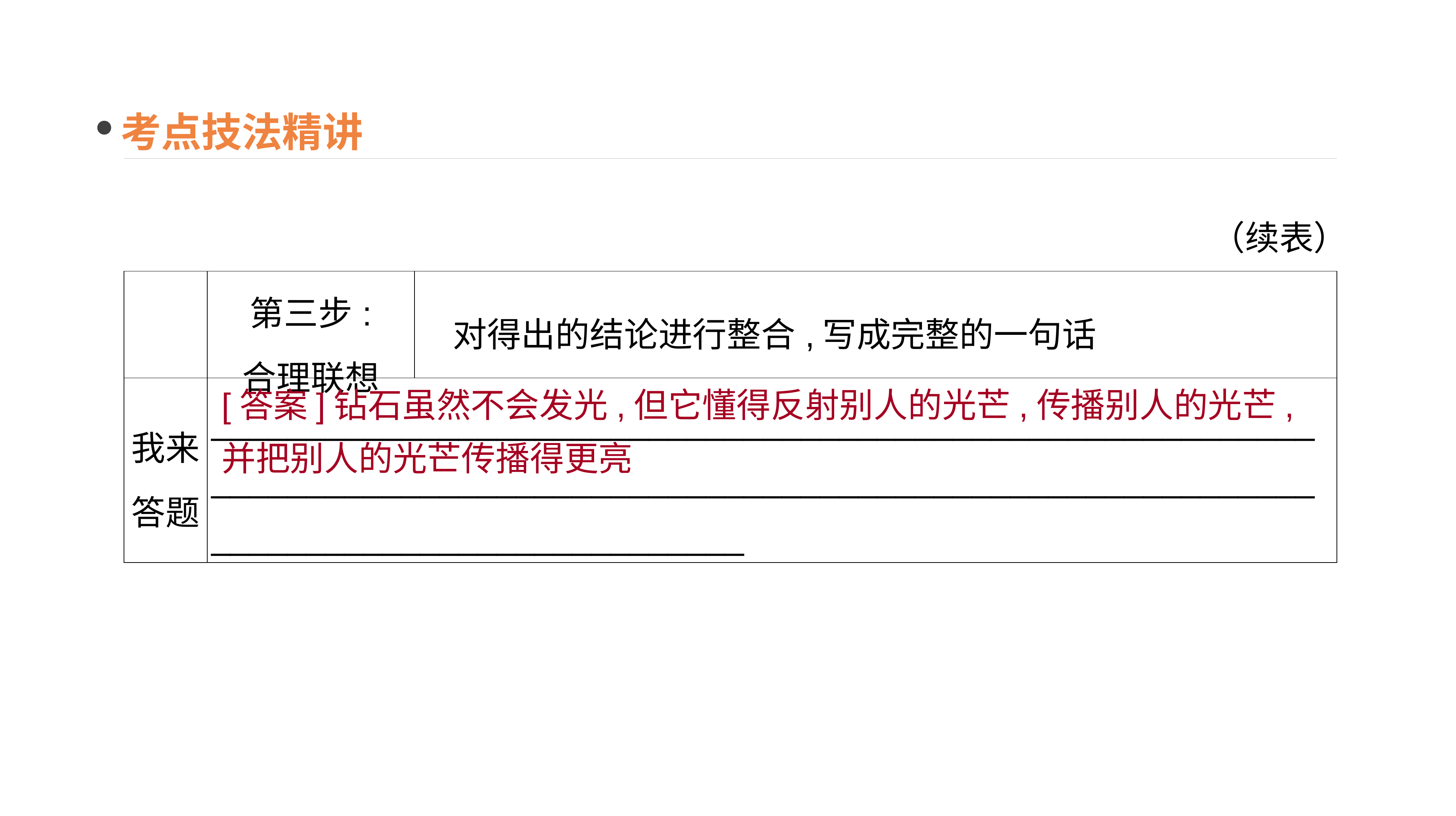

考点技法精讲

（续表）
|  | 第三步: 合理联想 | 对得出的结论进行整合,写成完整的一句话 |
| --- | --- | --- |
| 我来 答题 | \_\_\_\_\_\_\_\_\_\_\_\_\_\_\_\_\_\_\_\_\_\_\_\_\_\_\_\_\_\_\_\_\_\_\_\_\_\_\_\_\_\_\_\_\_\_\_\_\_\_\_\_\_\_\_\_\_\_\_\_\_\_\_\_\_\_\_\_\_\_\_\_\_\_\_\_\_\_\_\_\_\_\_\_\_\_\_\_\_\_\_\_\_\_\_\_\_\_\_\_\_\_\_\_\_\_\_\_\_\_\_\_\_\_\_\_\_\_\_\_\_\_\_\_\_\_\_\_\_\_\_\_\_\_\_\_\_\_\_\_\_\_\_\_ |  |
[答案]钻石虽然不会发光,但它懂得反射别人的光芒,传播别人的光芒,并把别人的光芒传播得更亮